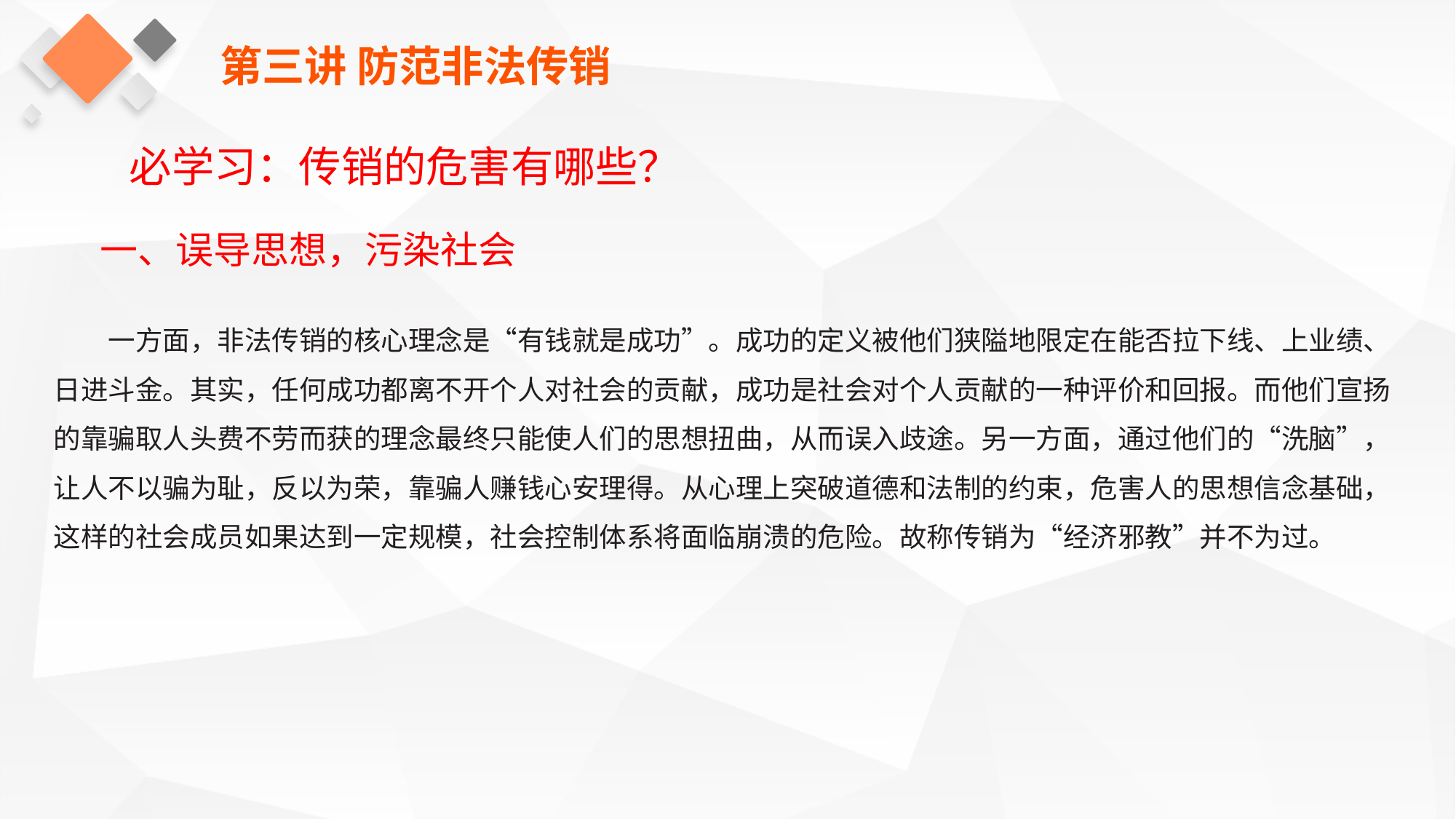

第三讲 防范非法传销
必学习：传销的危害有哪些？
一、误导思想，污染社会
一方面，非法传销的核心理念是“有钱就是成功”。成功的定义被他们狭隘地限定在能否拉下线、上业绩、日进斗金。其实，任何成功都离不开个人对社会的贡献，成功是社会对个人贡献的一种评价和回报。而他们宣扬的靠骗取人头费不劳而获的理念最终只能使人们的思想扭曲，从而误入歧途。另一方面，通过他们的“洗脑”，让人不以骗为耻，反以为荣，靠骗人赚钱心安理得。从心理上突破道德和法制的约束，危害人的思想信念基础，这样的社会成员如果达到一定规模，社会控制体系将面临崩溃的危险。故称传销为“经济邪教”并不为过。